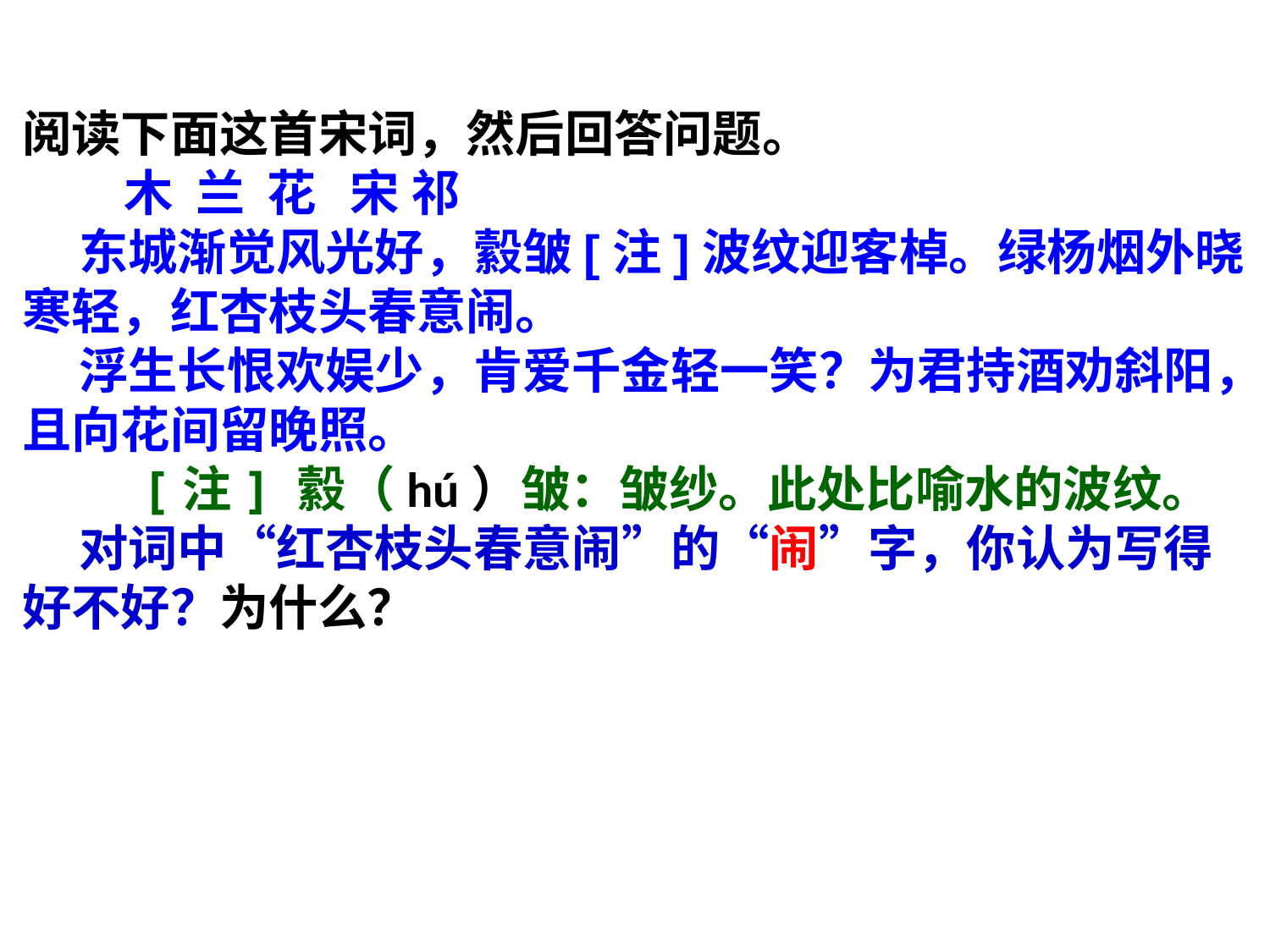

高考题举例
阅读下面这首宋词，然后回答问题。
        木  兰  花   宋 祁
    东城渐觉风光好，縠皱[注]波纹迎客棹。绿杨烟外晓寒轻，红杏枝头春意闹。
    浮生长恨欢娱少，肯爱千金轻一笑？为君持酒劝斜阳，且向花间留晚照。
    [注] 縠（hú）皱：皱纱。此处比喻水的波纹。
    对词中“红杏枝头春意闹”的“闹”字，你认为写得好不好？为什么？